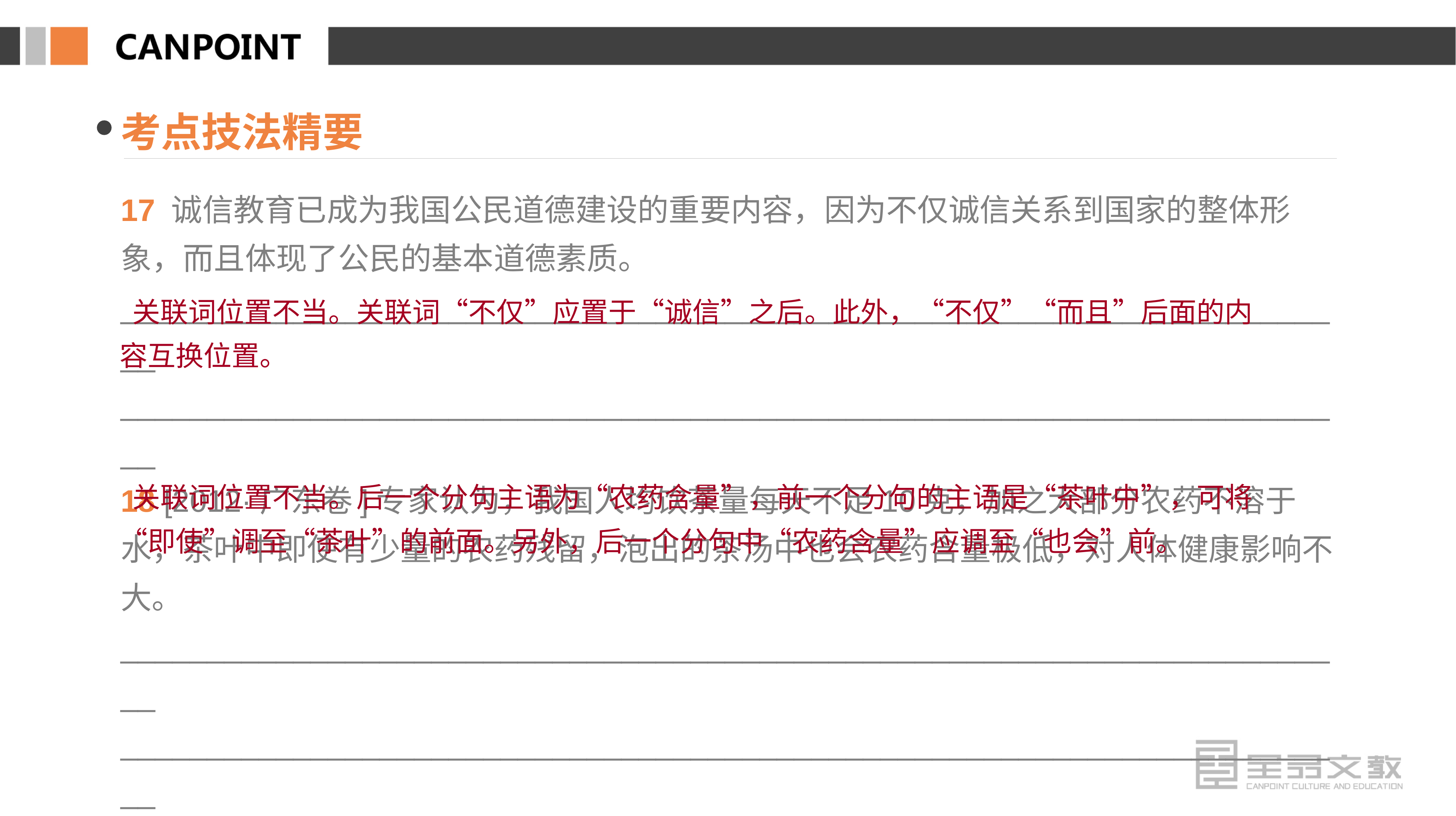

考点技法精要

17 诚信教育已成为我国公民道德建设的重要内容，因为不仅诚信关系到国家的整体形象，而且体现了公民的基本道德素质。
________________________________________________________________________
________________________________________________________________________
18 [2012·广东卷]专家认为，我国人均饮茶量每天不足10克，加之大部分农药不溶于水，茶叶中即使有少量的农药残留，泡出的茶汤中也会农药含量极低，对人体健康影响不大。
________________________________________________________________________
________________________________________________________________________

 关联词位置不当。关联词“不仅”应置于“诚信”之后。此外，“不仅”“而且”后面的内容互换位置。
 关联词位置不当。后一个分句主语为“农药含量”，前一个分句的主语是“茶叶中”，可将“即使”调至“茶叶”的前面。另外，后一个分句中“农药含量”应调至“也会”前。